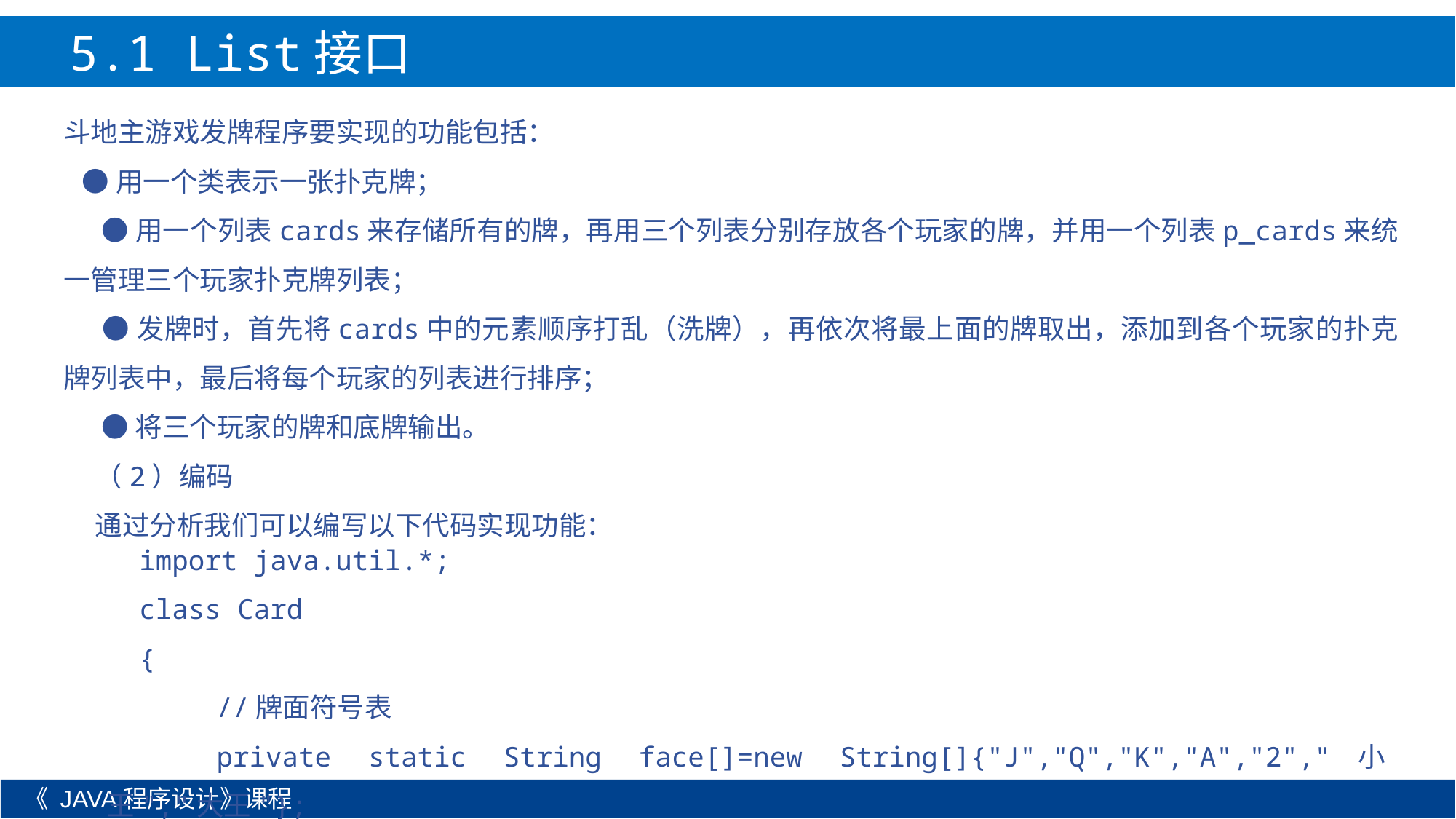

5.1 List接口
斗地主游戏发牌程序要实现的功能包括：
   ●用一个类表示一张扑克牌；
 ●用一个列表cards来存储所有的牌，再用三个列表分别存放各个玩家的牌，并用一个列表p_cards来统一管理三个玩家扑克牌列表；
 ●发牌时，首先将cards中的元素顺序打乱（洗牌），再依次将最上面的牌取出，添加到各个玩家的扑克牌列表中，最后将每个玩家的列表进行排序；
 ●将三个玩家的牌和底牌输出。
（2）编码
通过分析我们可以编写以下代码实现功能：
import java.util.*;
class Card
{
	//牌面符号表
	private static String face[]=new String[]{"J","Q","K","A","2","小王","大王"};
《 JAVA程序设计》课程